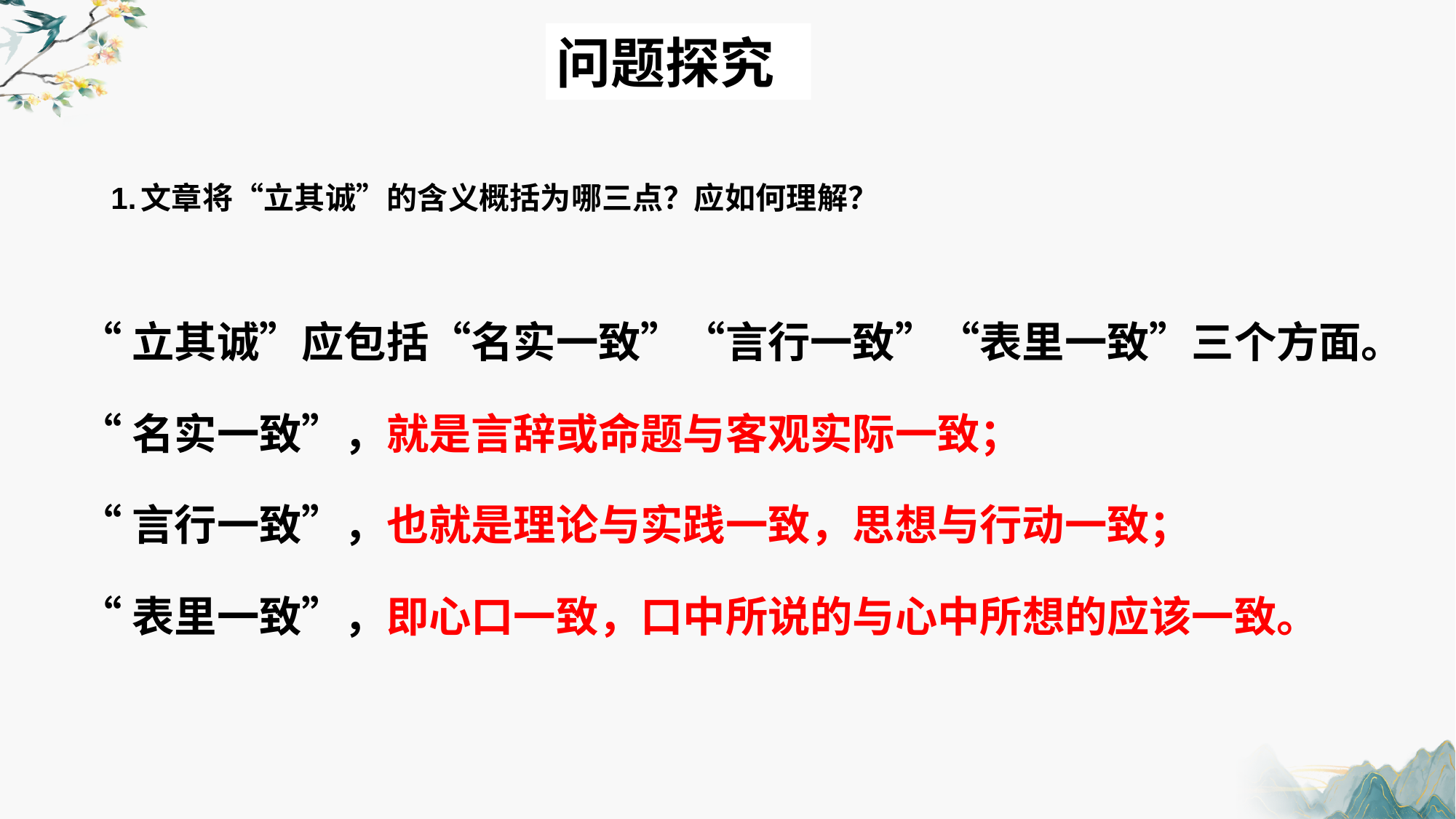

问题探究
# 1.文章将“立其诚”的含义概括为哪三点？应如何理解？
“立其诚”应包括“名实一致”“言行一致”“表里一致”三个方面。
“名实一致”，就是言辞或命题与客观实际一致；
“言行一致”，也就是理论与实践一致，思想与行动一致；
“表里一致”，即心口一致，口中所说的与心中所想的应该一致。